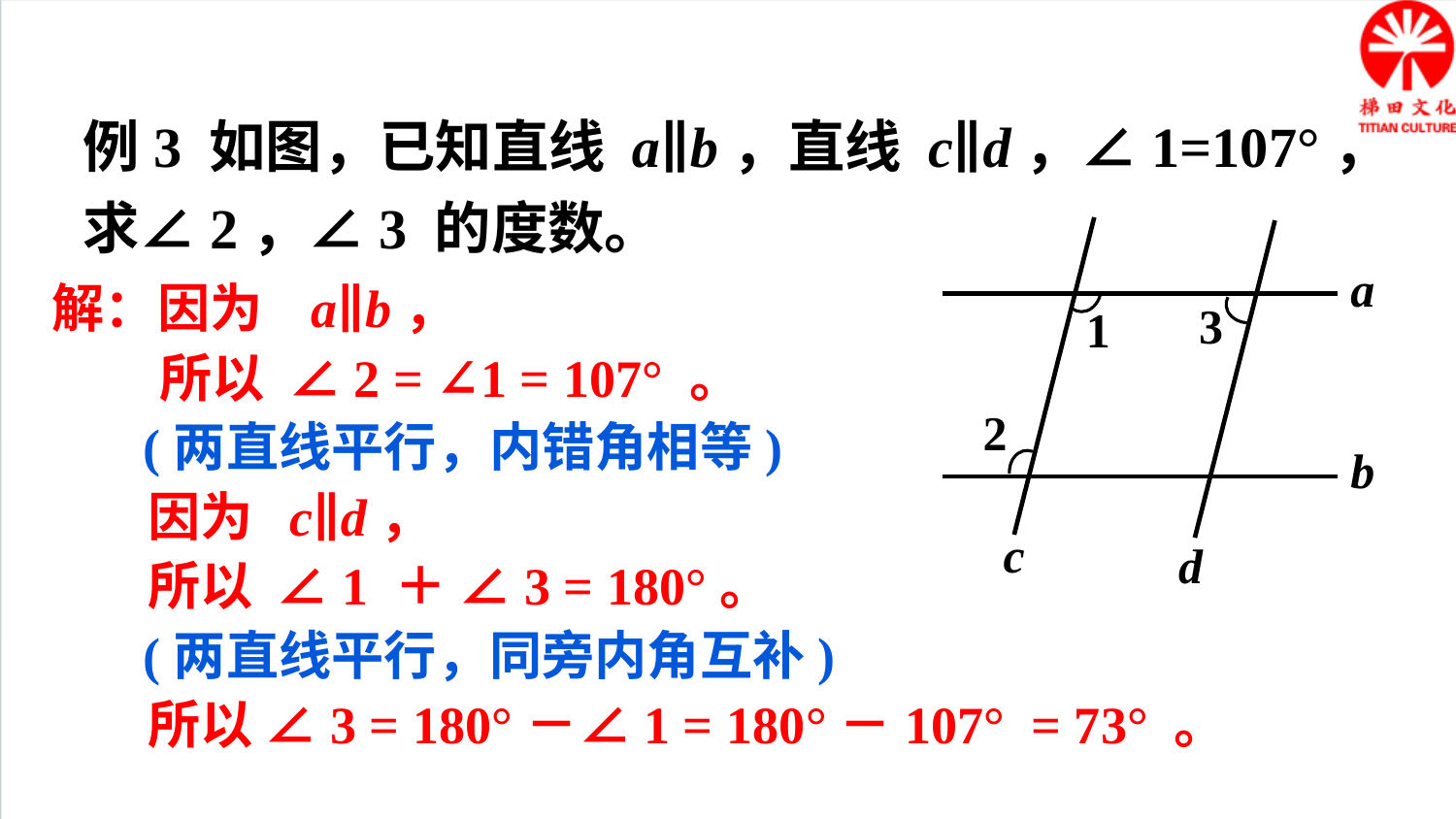

例3 如图，已知直线 a∥b，直线 c∥d，∠1=107°，求∠2，∠3 的度数。
a

3
1
2
b

c
d
解：因为   a∥b，
        所以  ∠2 = ∠1 = 107° 。
       (两直线平行，内错角相等)
       因为  c∥d，
       所以  ∠1 ＋ ∠3 = 180°。
       (两直线平行，同旁内角互补)
       所以 ∠3 = 180°－∠1 = 180°－107°  = 73° 。